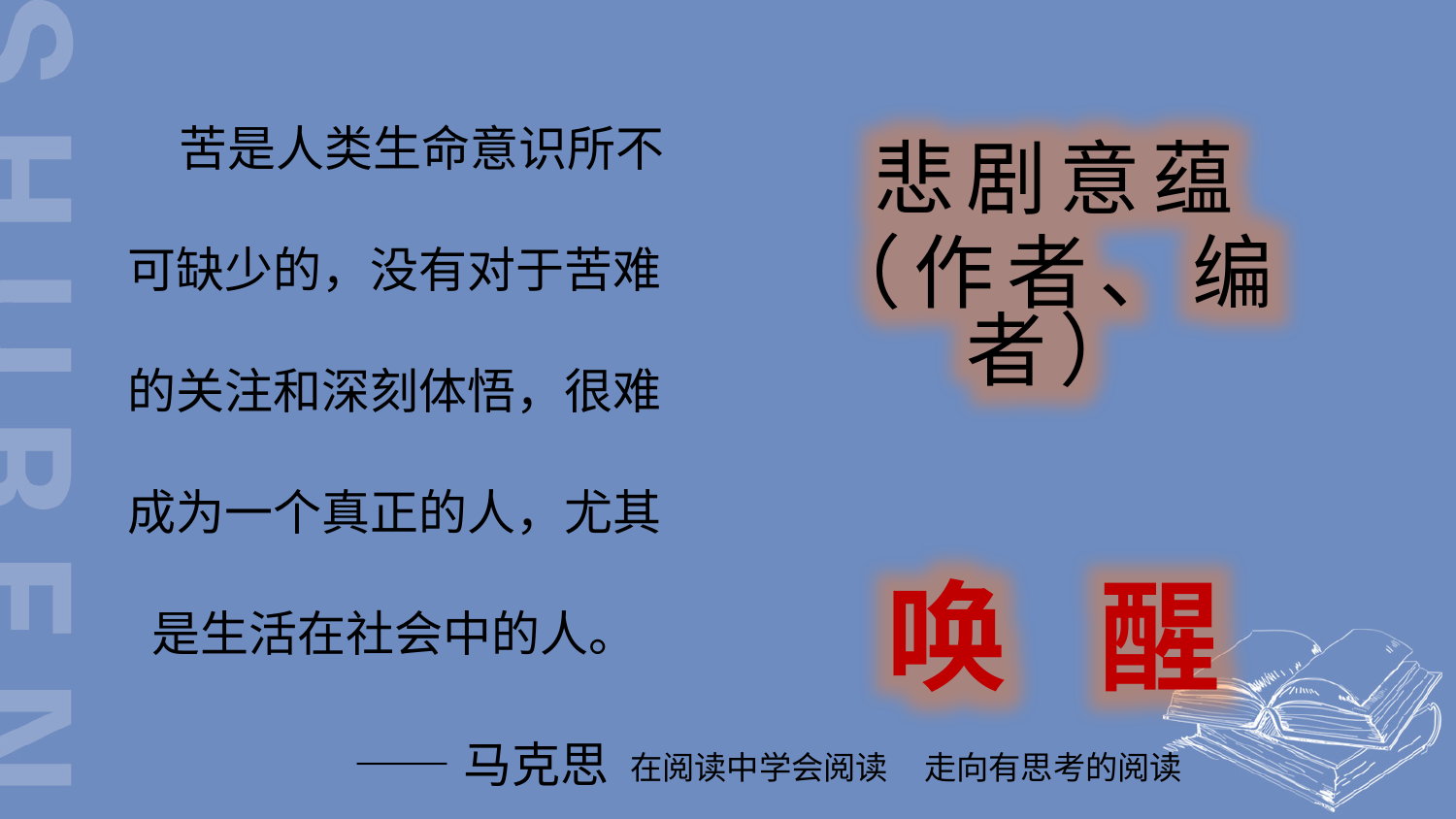

苦是人类生命意识所不可缺少的，没有对于苦难的关注和深刻体悟，很难成为一个真正的人，尤其是生活在社会中的人。
                ——马克思
悲剧意蕴
（作者、编者）

唤  醒